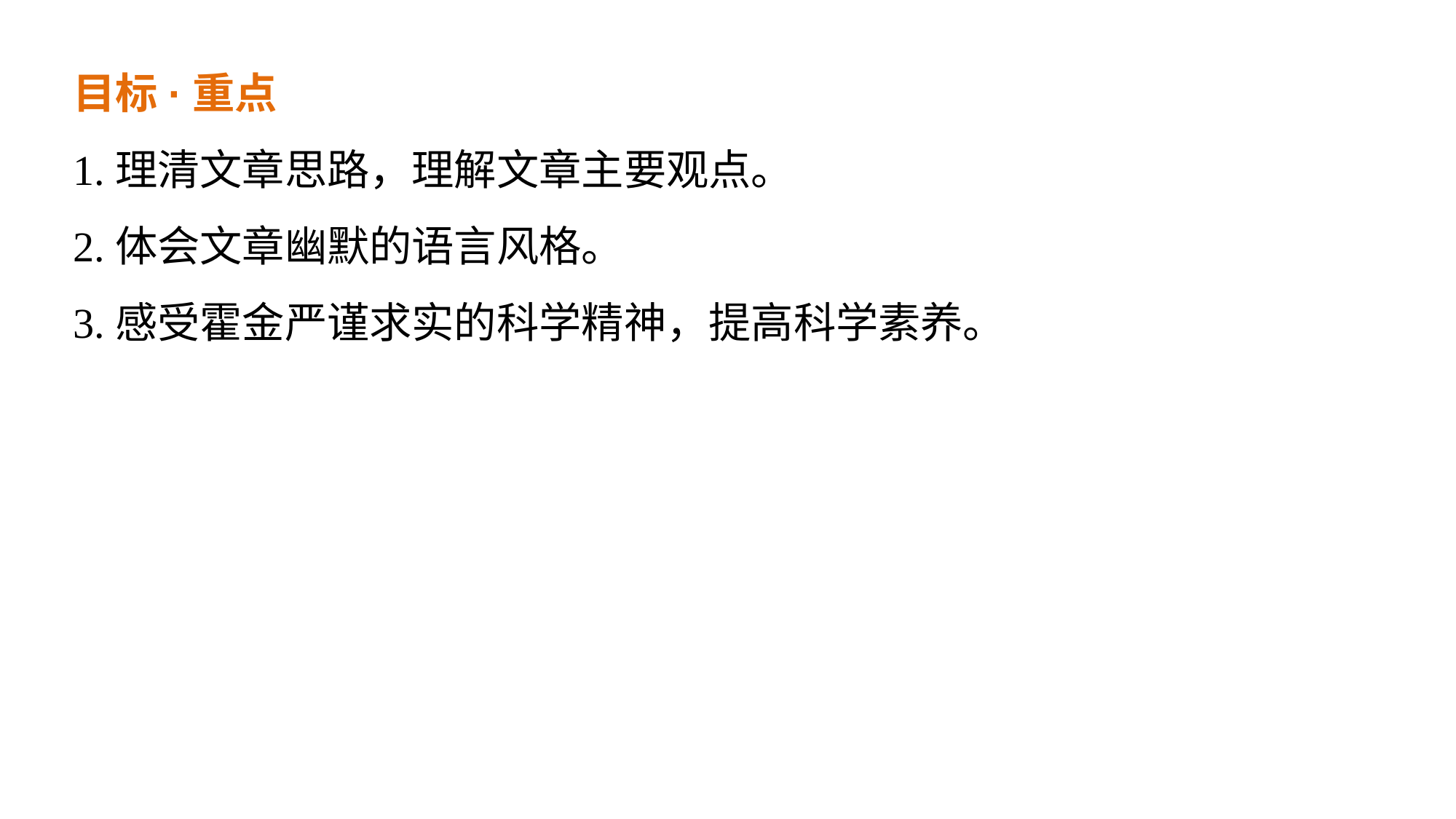

目标·重点
1.理清文章思路，理解文章主要观点。
2.体会文章幽默的语言风格。
3.感受霍金严谨求实的科学精神，提高科学素养。